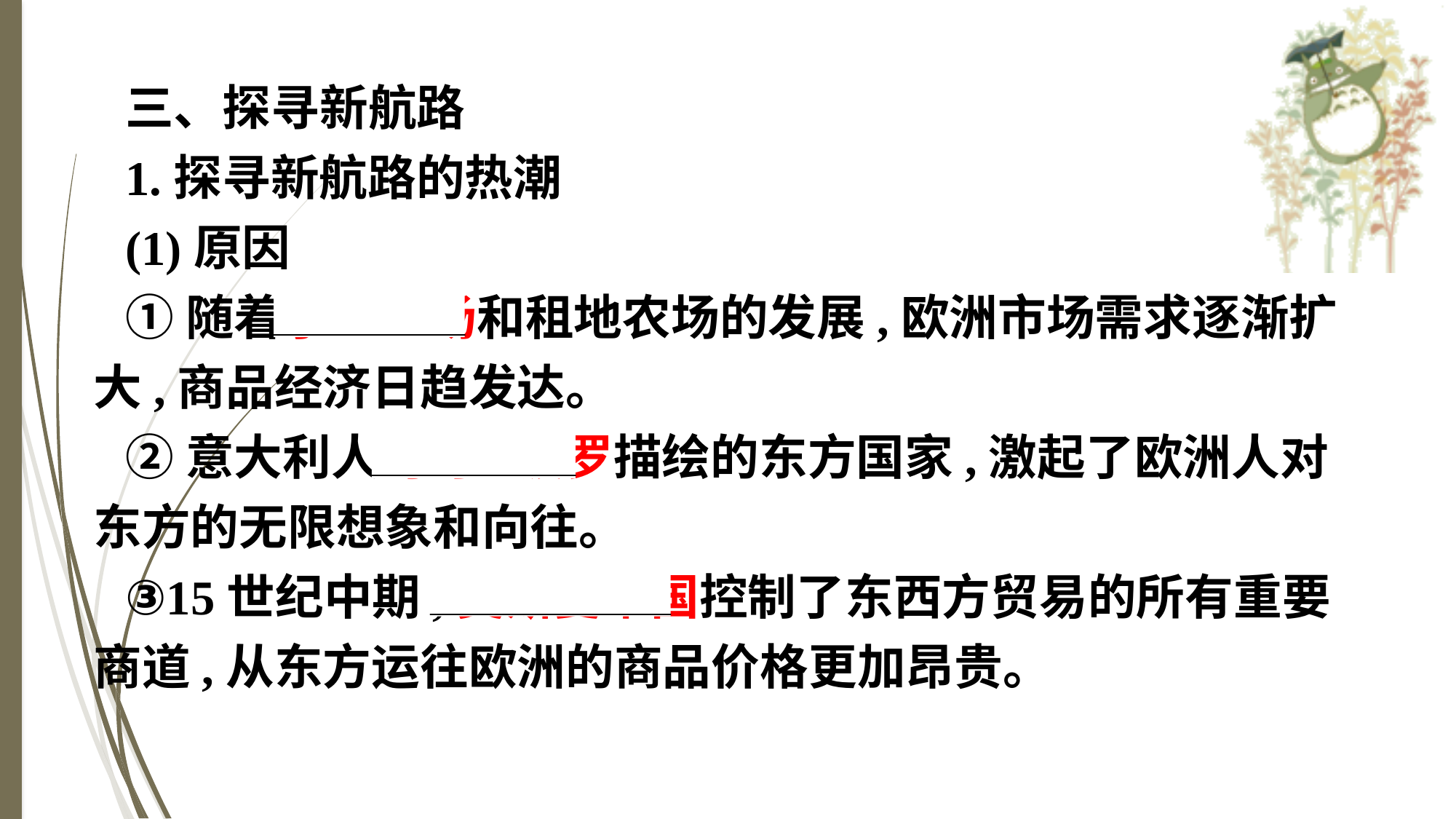

三、探寻新航路
1.探寻新航路的热潮
(1)原因
①随着手工工场和租地农场的发展,欧洲市场需求逐渐扩大,商品经济日趋发达。
②意大利人马可·波罗描绘的东方国家,激起了欧洲人对东方的无限想象和向往。
③15世纪中期,奥斯曼帝国控制了东西方贸易的所有重要商道,从东方运往欧洲的商品价格更加昂贵。